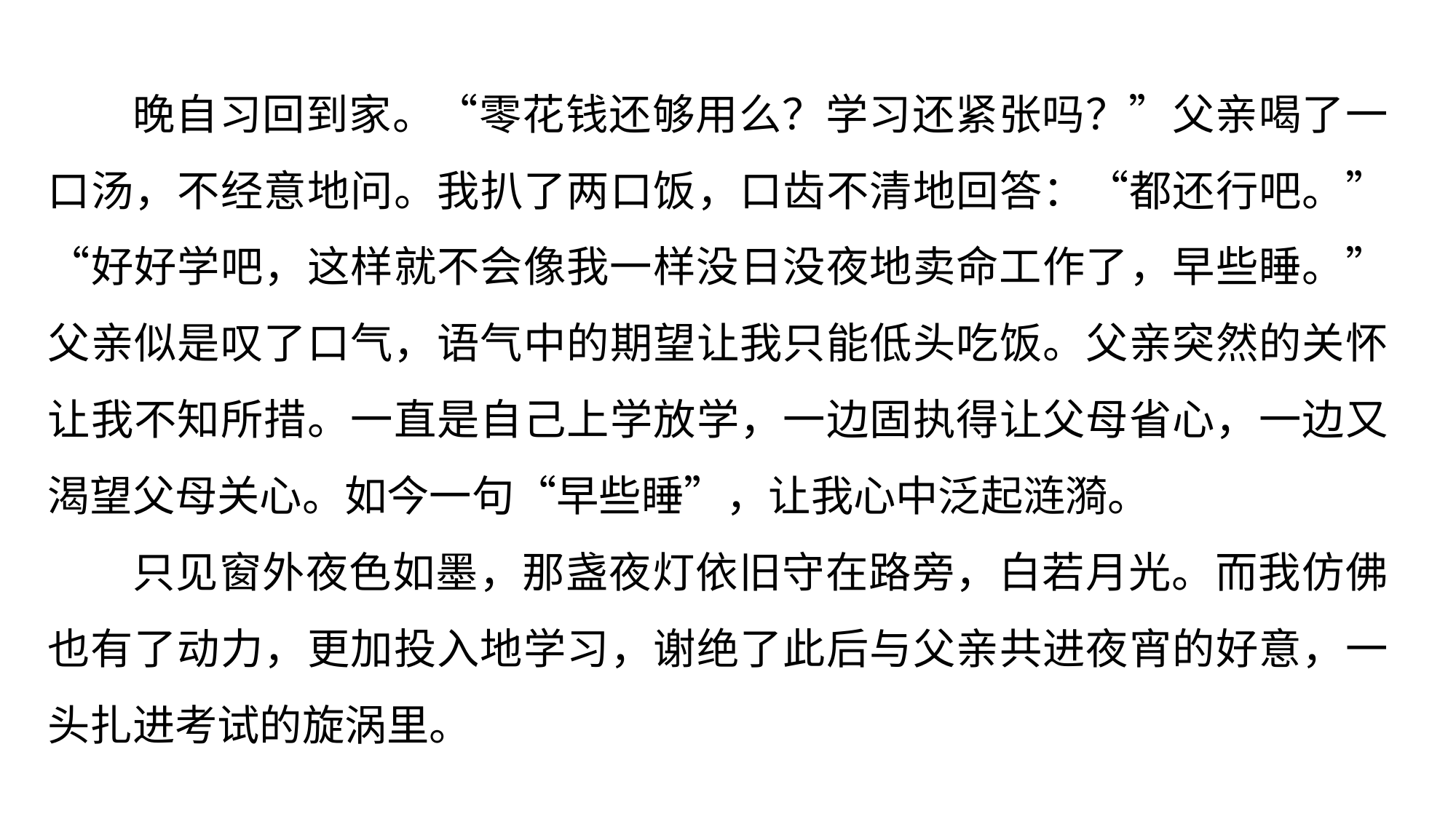

晚自习回到家。“零花钱还够用么？学习还紧张吗？”父亲喝了一口汤，不经意地问。我扒了两口饭，口齿不清地回答：“都还行吧。”“好好学吧，这样就不会像我一样没日没夜地卖命工作了，早些睡。”父亲似是叹了口气，语气中的期望让我只能低头吃饭。父亲突然的关怀让我不知所措。一直是自己上学放学，一边固执得让父母省心，一边又渴望父母关心。如今一句“早些睡”，让我心中泛起涟漪。
只见窗外夜色如墨，那盏夜灯依旧守在路旁，白若月光。而我仿佛也有了动力，更加投入地学习，谢绝了此后与父亲共进夜宵的好意，一头扎进考试的旋涡里。